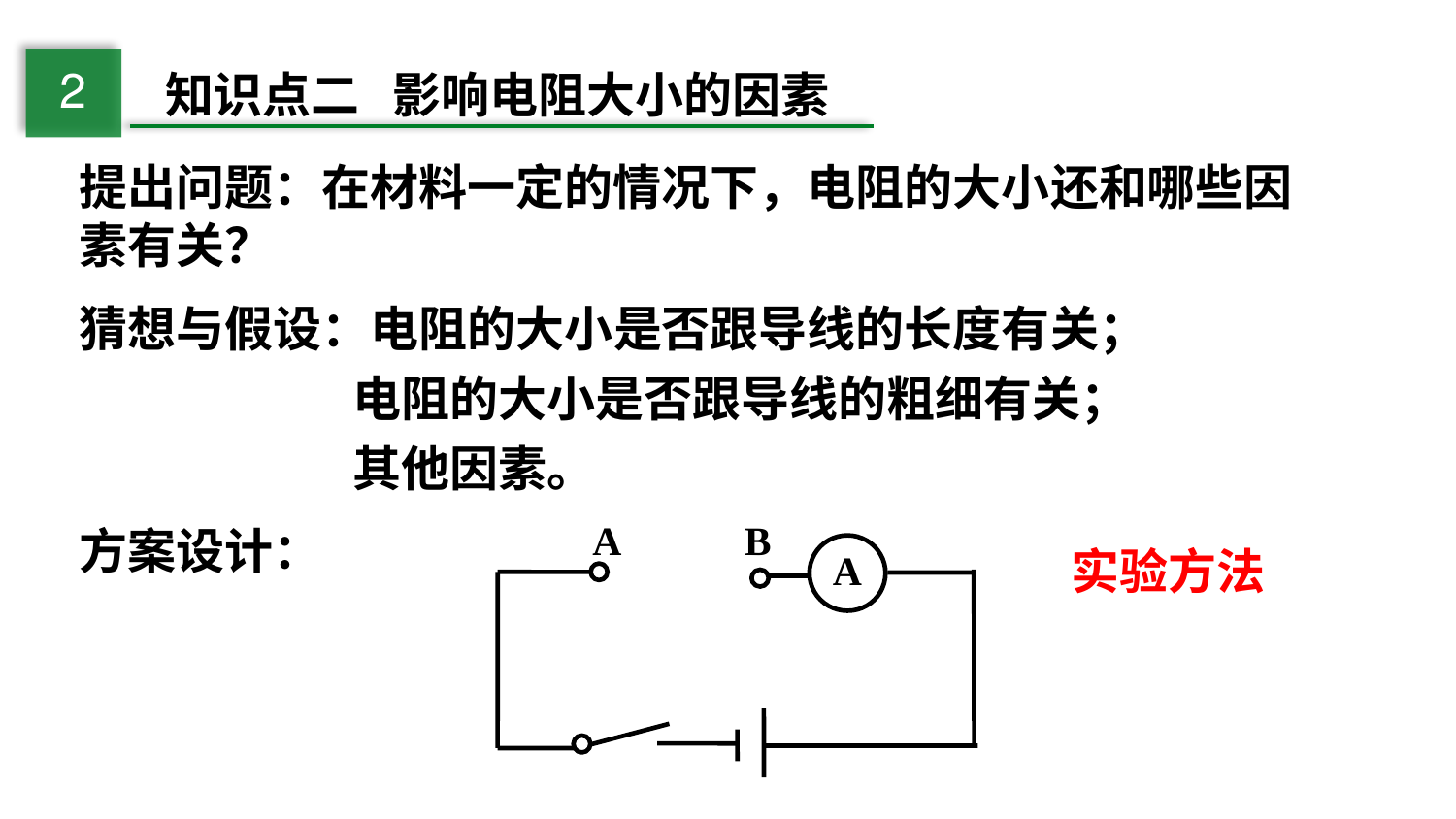

2
知识点二   影响电阻大小的因素
提出问题：在材料一定的情况下，电阻的大小还和哪些因素有关？
猜想与假设：电阻的大小是否跟导线的长度有关；
                        电阻的大小是否跟导线的粗细有关；
                        其他因素。
方案设计：
A
B

A

实验方法